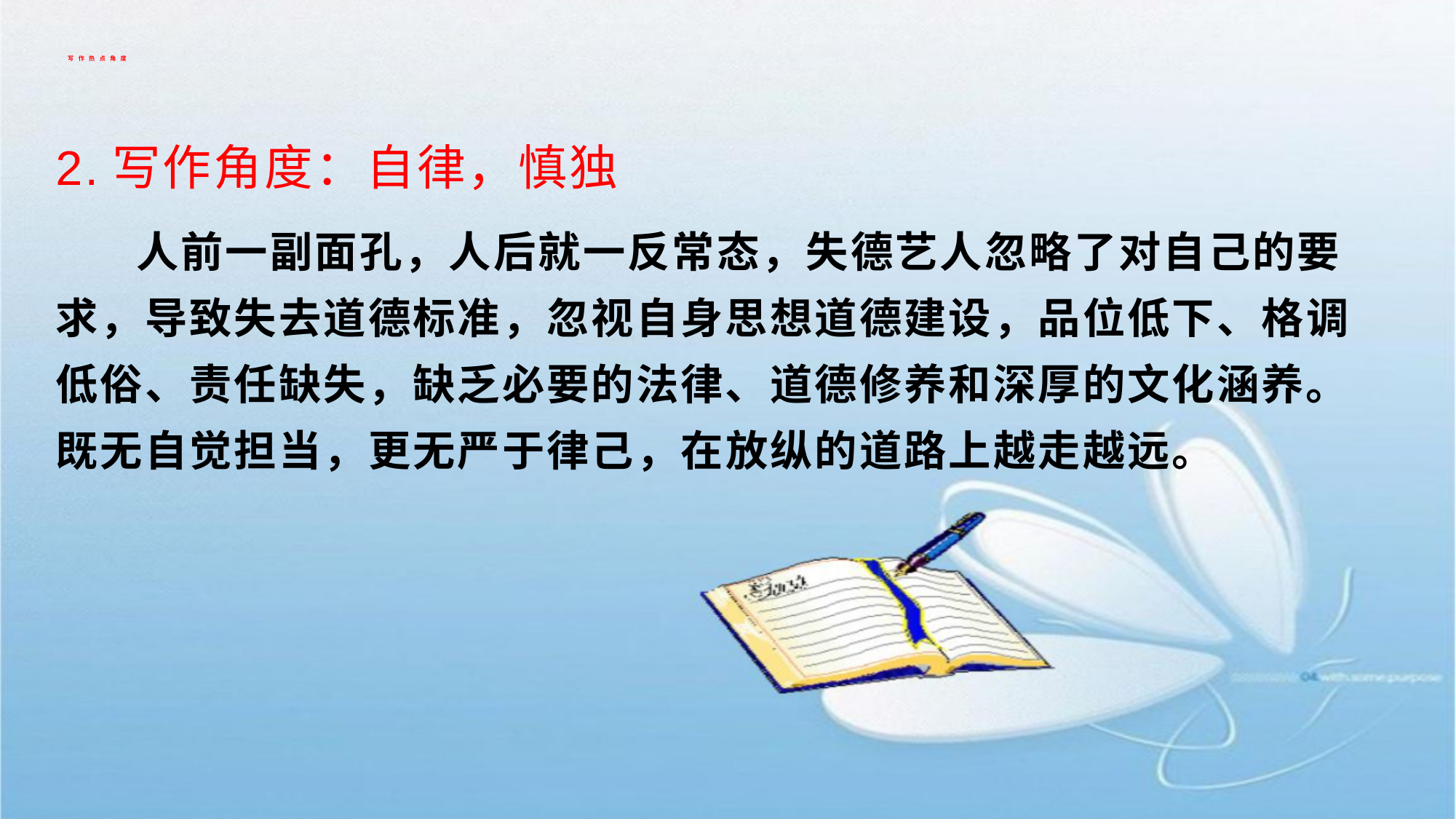

# 写作热点角度
2.写作角度：自律，慎独
      人前一副面孔，人后就一反常态，失德艺人忽略了对自己的要求，导致失去道德标准，忽视自身思想道德建设，品位低下、格调低俗、责任缺失，缺乏必要的法律、道德修养和深厚的文化涵养。既无自觉担当，更无严于律己，在放纵的道路上越走越远。